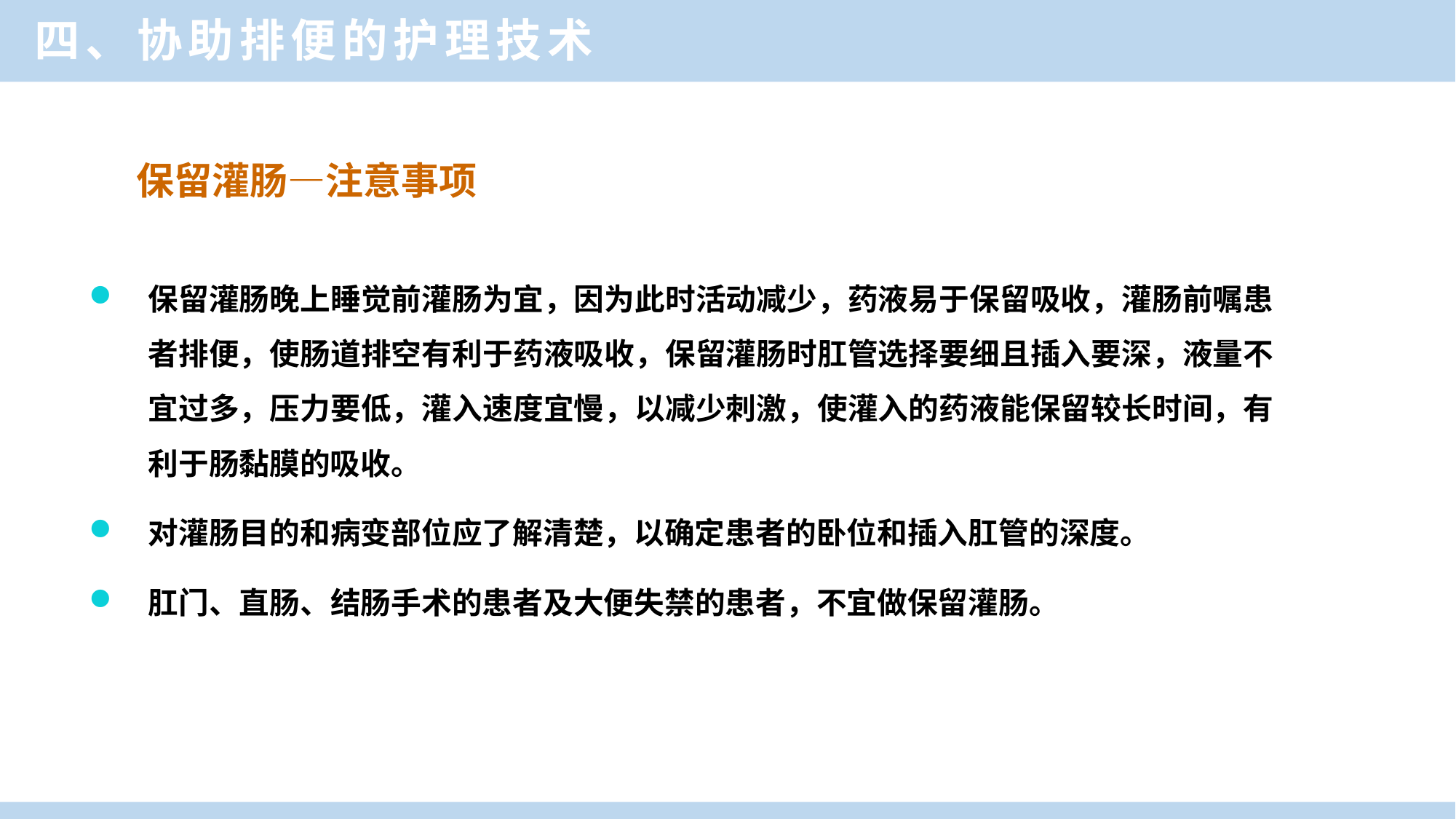

四、协助排便的护理技术
保留灌肠—注意事项
保留灌肠晚上睡觉前灌肠为宜，因为此时活动减少，药液易于保留吸收，灌肠前嘱患者排便，使肠道排空有利于药液吸收，保留灌肠时肛管选择要细且插入要深，液量不宜过多，压力要低，灌入速度宜慢，以减少刺激，使灌入的药液能保留较长时间，有利于肠黏膜的吸收。
对灌肠目的和病变部位应了解清楚，以确定患者的卧位和插入肛管的深度。
肛门、直肠、结肠手术的患者及大便失禁的患者，不宜做保留灌肠。